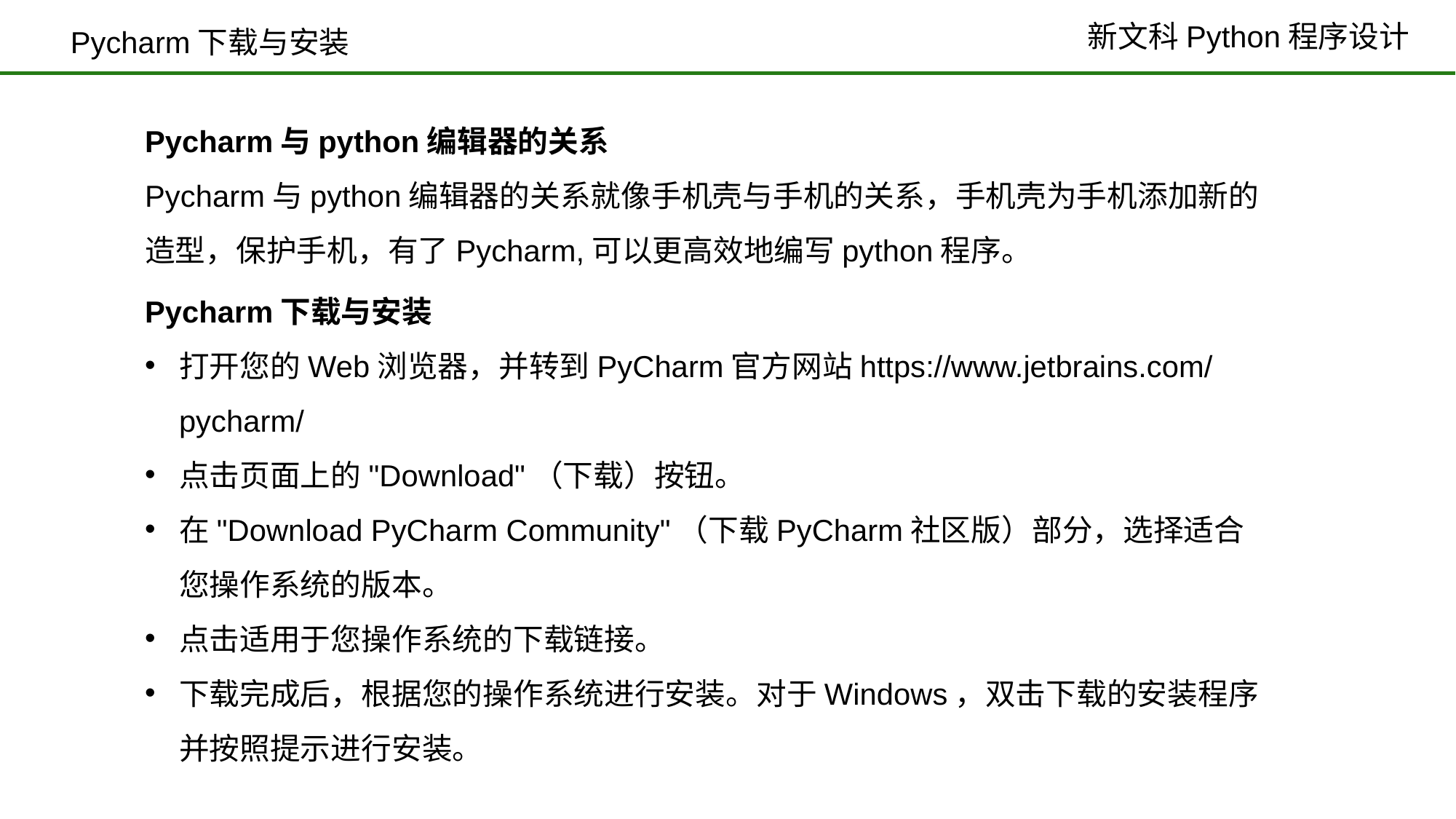

Pycharm下载与安装
Pycharm与python编辑器的关系
Pycharm与python编辑器的关系就像手机壳与手机的关系，手机壳为手机添加新的造型，保护手机，有了Pycharm,可以更高效地编写python程序。
Pycharm下载与安装
打开您的Web浏览器，并转到PyCharm官方网站https://www.jetbrains.com/pycharm/
点击页面上的"Download"（下载）按钮。
在"Download PyCharm Community"（下载PyCharm社区版）部分，选择适合您操作系统的版本。
点击适用于您操作系统的下载链接。
下载完成后，根据您的操作系统进行安装。对于Windows，双击下载的安装程序并按照提示进行安装。